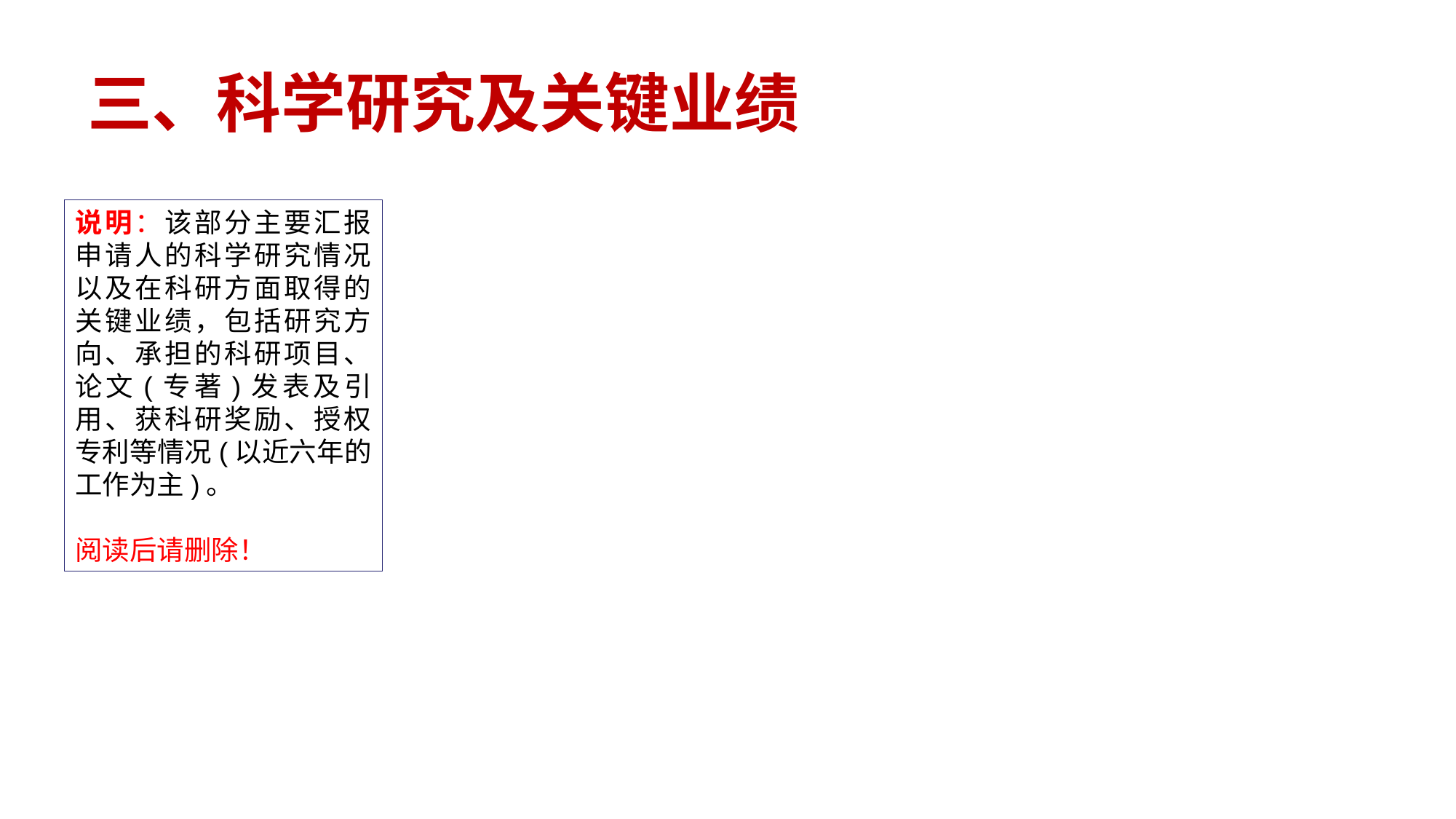

# 三、科学研究及关键业绩
说明：该部分主要汇报申请人的科学研究情况以及在科研方面取得的关键业绩，包括研究方向、承担的科研项目、论文(专著)发表及引用、获科研奖励、授权专利等情况(以近六年的工作为主)。

阅读后请删除！